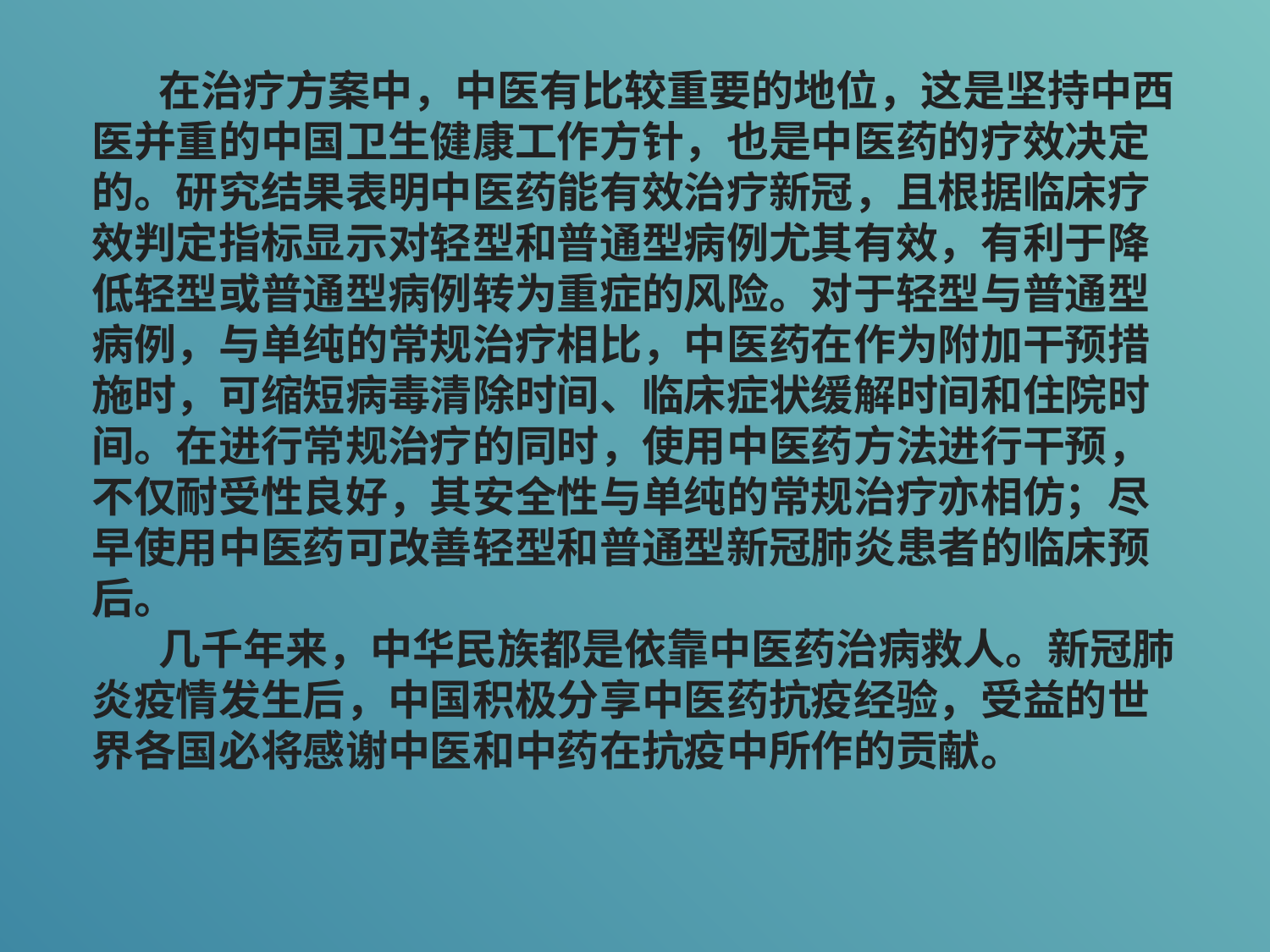

在治疗方案中，中医有比较重要的地位，这是坚持中西医并重的中国卫生健康工作方针，也是中医药的疗效决定的。研究结果表明中医药能有效治疗新冠，且根据临床疗效判定指标显示对轻型和普通型病例尤其有效，有利于降低轻型或普通型病例转为重症的风险。对于轻型与普通型病例，与单纯的常规治疗相比，中医药在作为附加干预措施时，可缩短病毒清除时间、临床症状缓解时间和住院时间。在进行常规治疗的同时，使用中医药方法进行干预，不仅耐受性良好，其安全性与单纯的常规治疗亦相仿；尽早使用中医药可改善轻型和普通型新冠肺炎患者的临床预后。
      几千年来，中华民族都是依靠中医药治病救人。新冠肺炎疫情发生后，中国积极分享中医药抗疫经验，受益的世界各国必将感谢中医和中药在抗疫中所作的贡献。